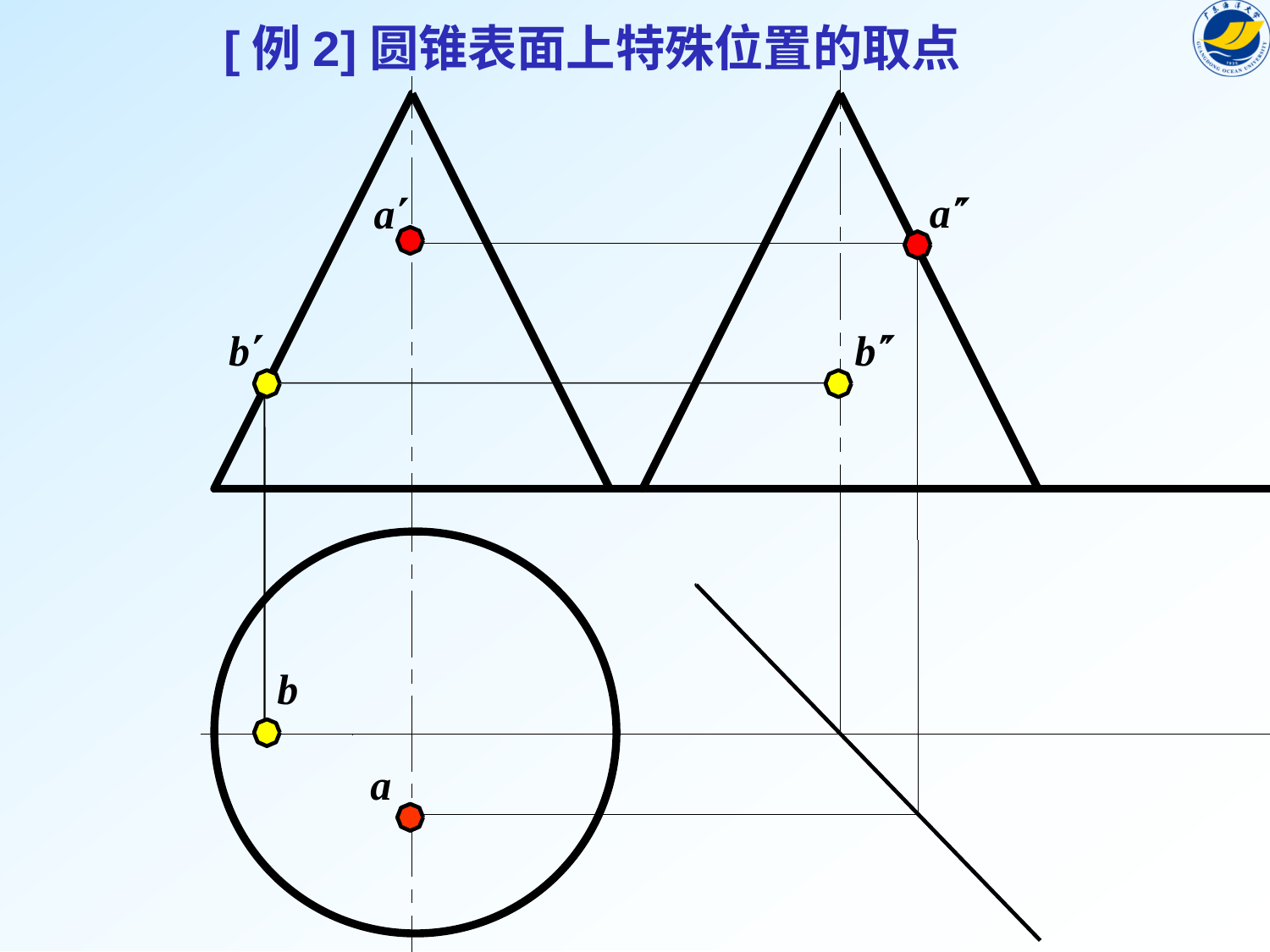

[例2]圆锥表面上特殊位置的取点

a″

a′

b′

 b″

b

a